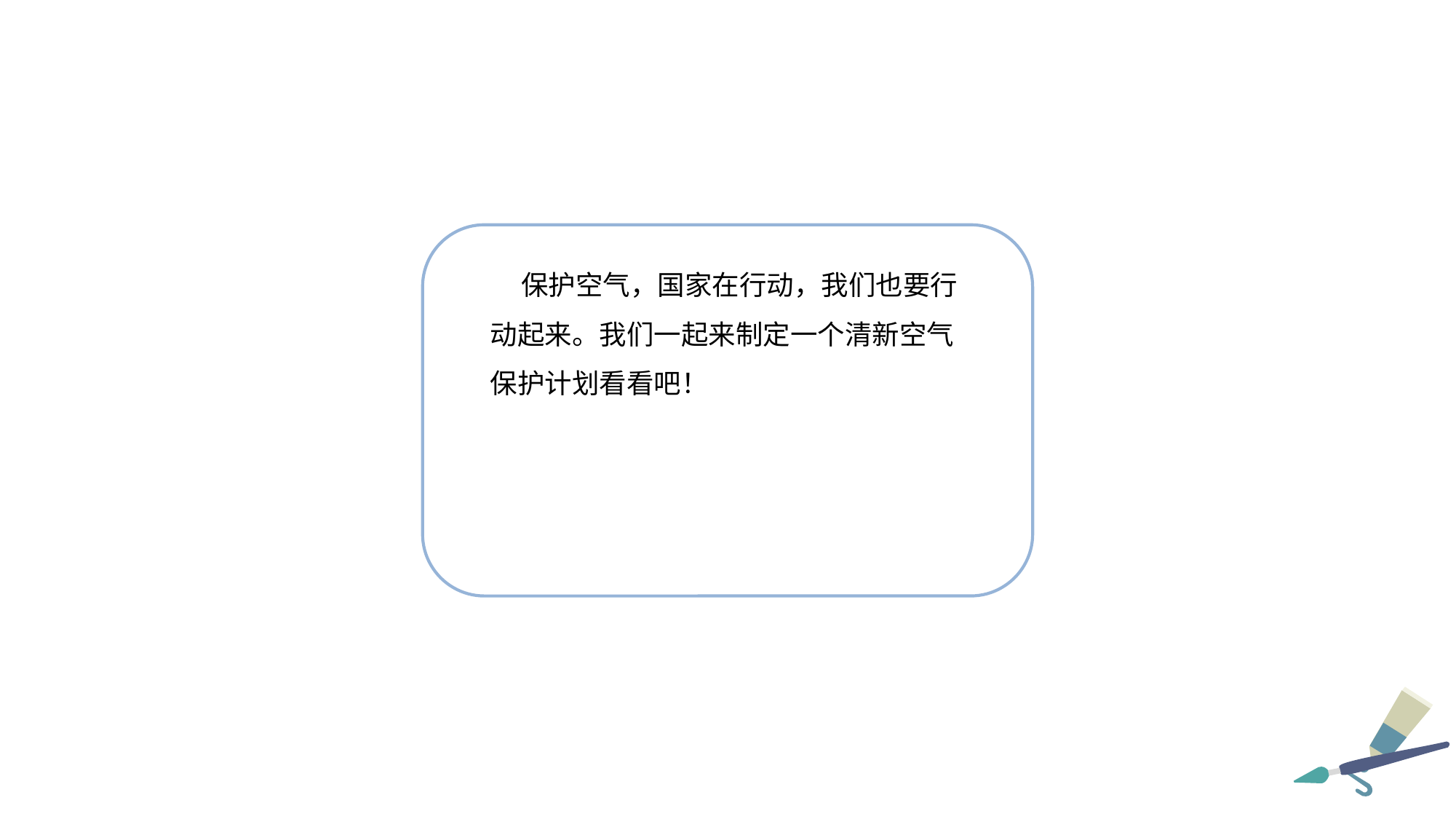

保护空气，国家在行动，我们也要行动起来。我们一起来制定一个清新空气保护计划看看吧！